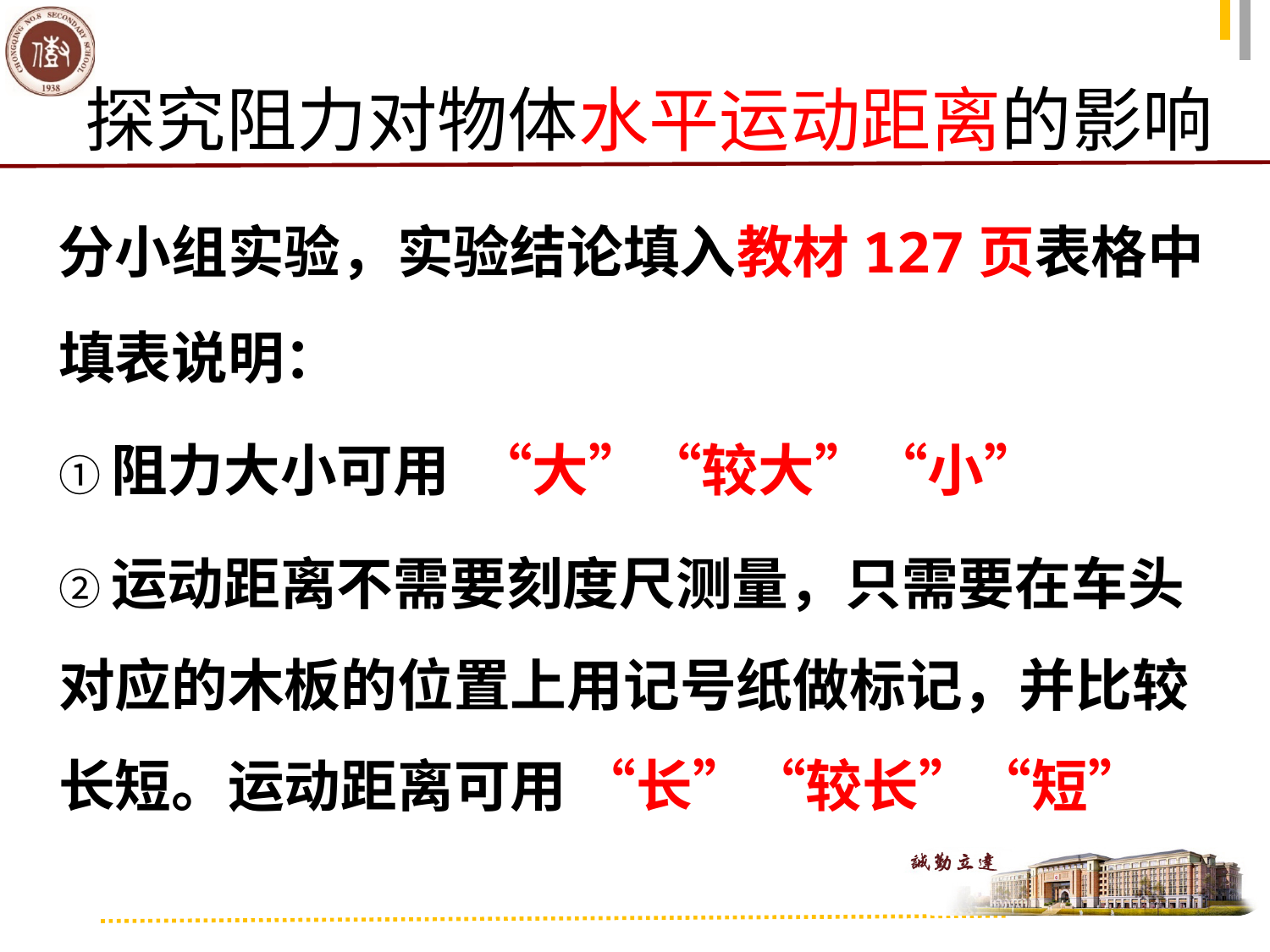

探究阻力对物体水平运动距离的影响
分小组实验，实验结论填入教材127页表格中
填表说明：
①阻力大小可用  “大”“较大”“小”
②运动距离不需要刻度尺测量，只需要在车头对应的木板的位置上用记号纸做标记，并比较长短。运动距离可用 “长”“较长”“短”